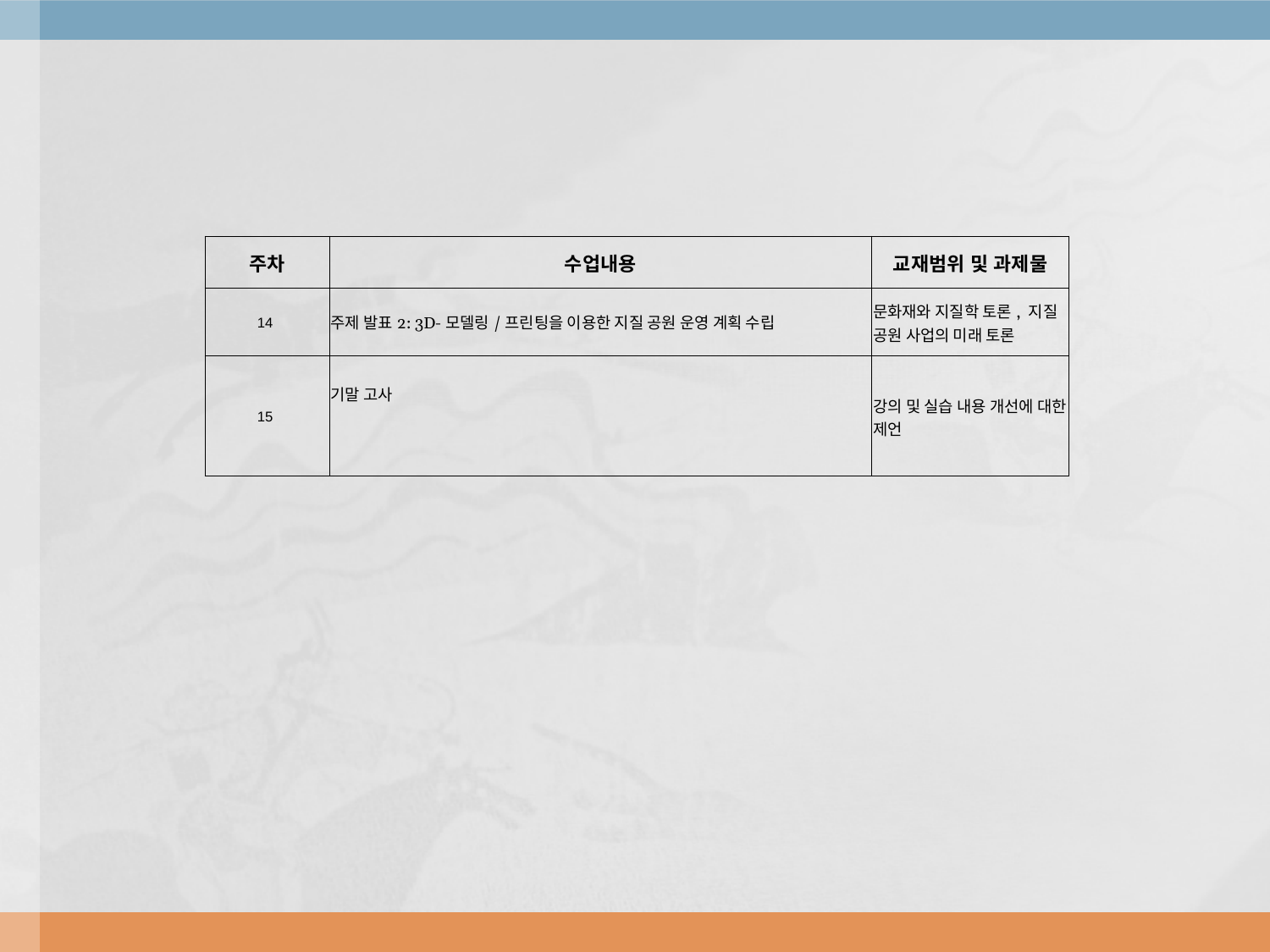

| 주차 | 수업내용 | 교재범위 및 과제물 |
| --- | --- | --- |
| 14 | 주제 발표2: 3D-모델링/프린팅을 이용한 지질 공원 운영 계획 수립 | 문화재와 지질학 토론, 지질 공원 사업의 미래 토론 |
| 15 | 기말 고사 | 강의 및 실습 내용 개선에 대한 제언 |